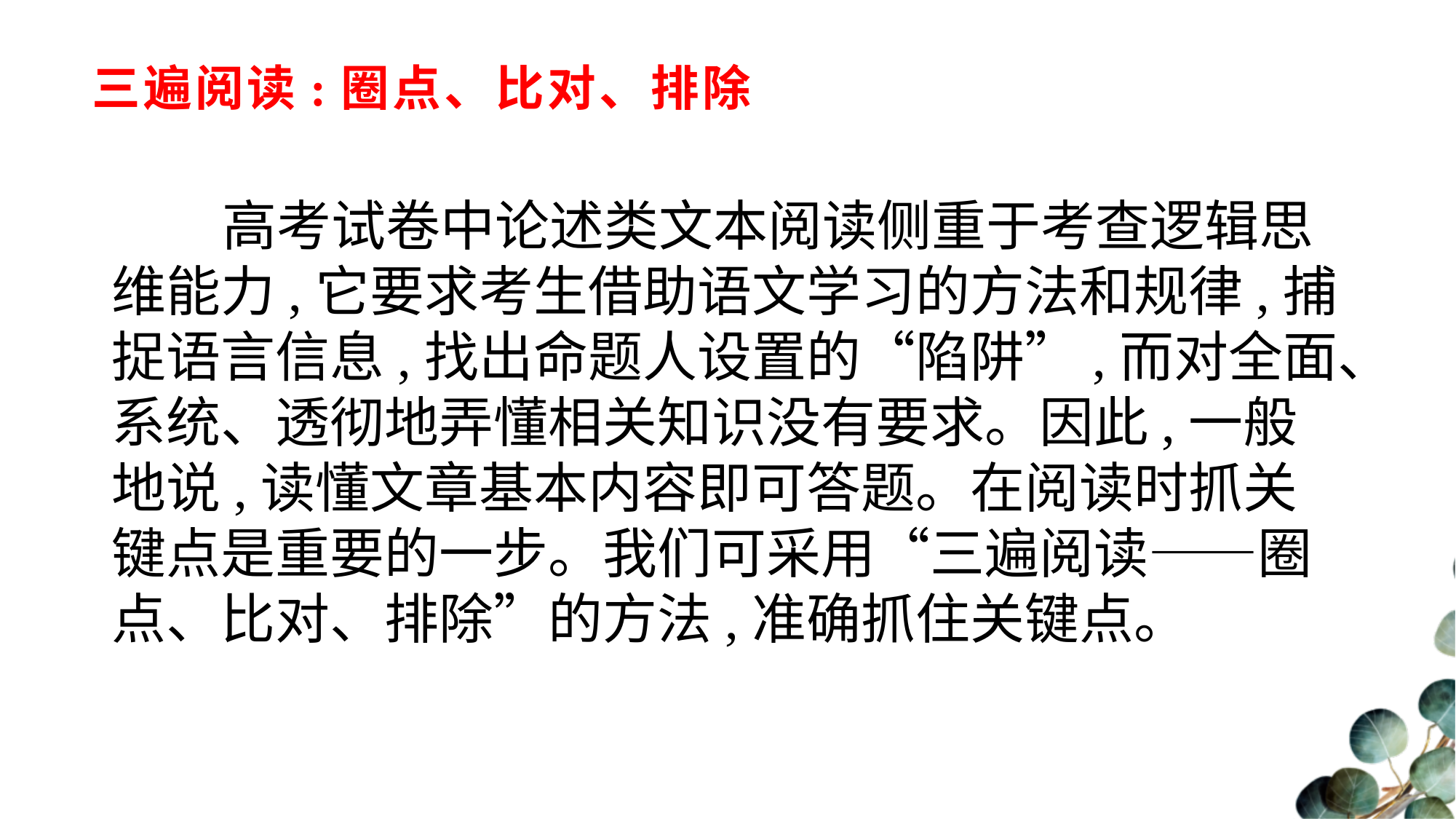

# 三遍阅读:圈点、比对、排除
        高考试卷中论述类文本阅读侧重于考查逻辑思维能力,它要求考生借助语文学习的方法和规律,捕捉语言信息,找出命题人设置的“陷阱”,而对全面、系统、透彻地弄懂相关知识没有要求。因此,一般地说,读懂文章基本内容即可答题。在阅读时抓关键点是重要的一步。我们可采用“三遍阅读——圈点、比对、排除”的方法,准确抓住关键点。